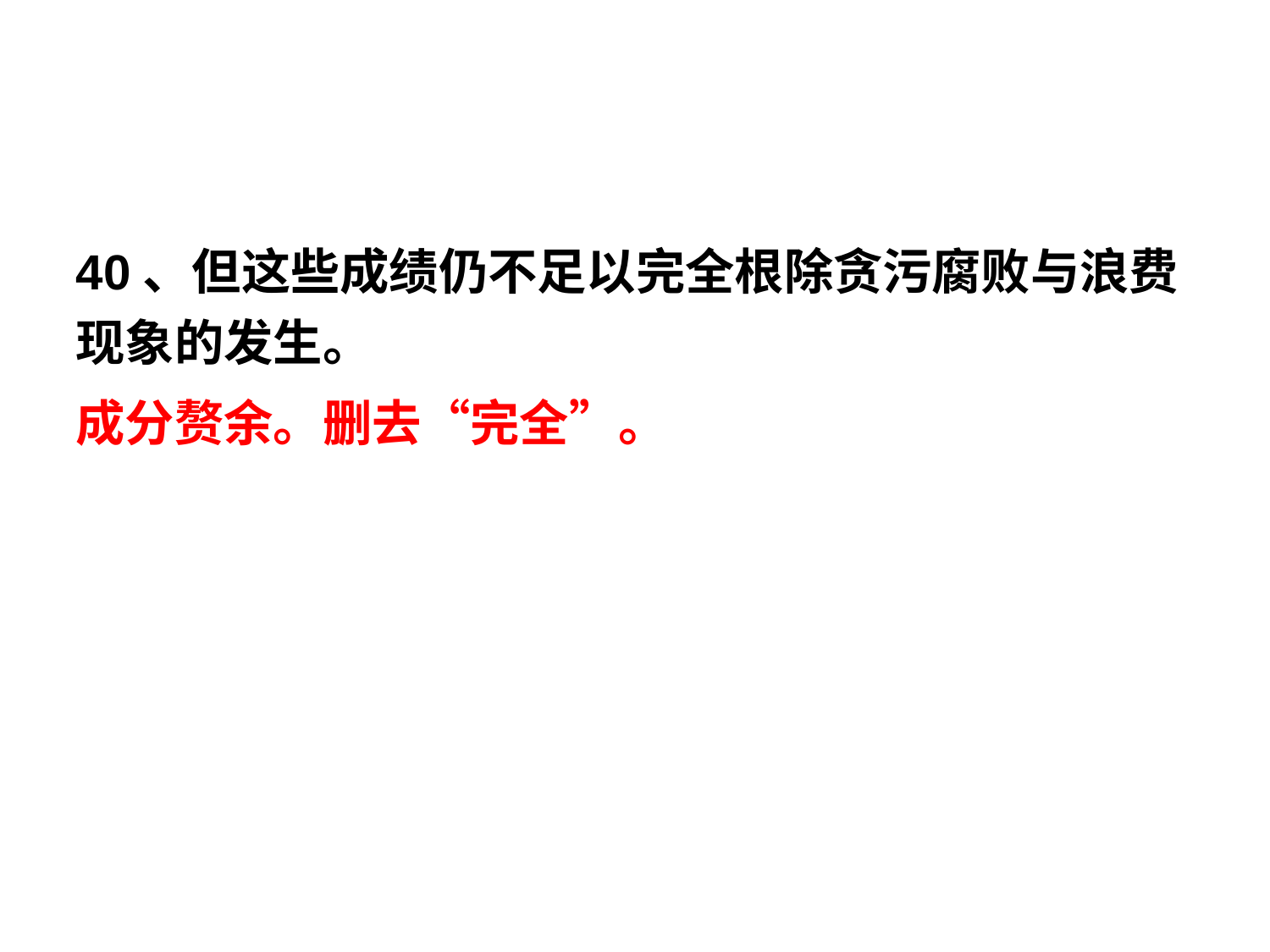

#
40、但这些成绩仍不足以完全根除贪污腐败与浪费现象的发生。
成分赘余。删去“完全”。